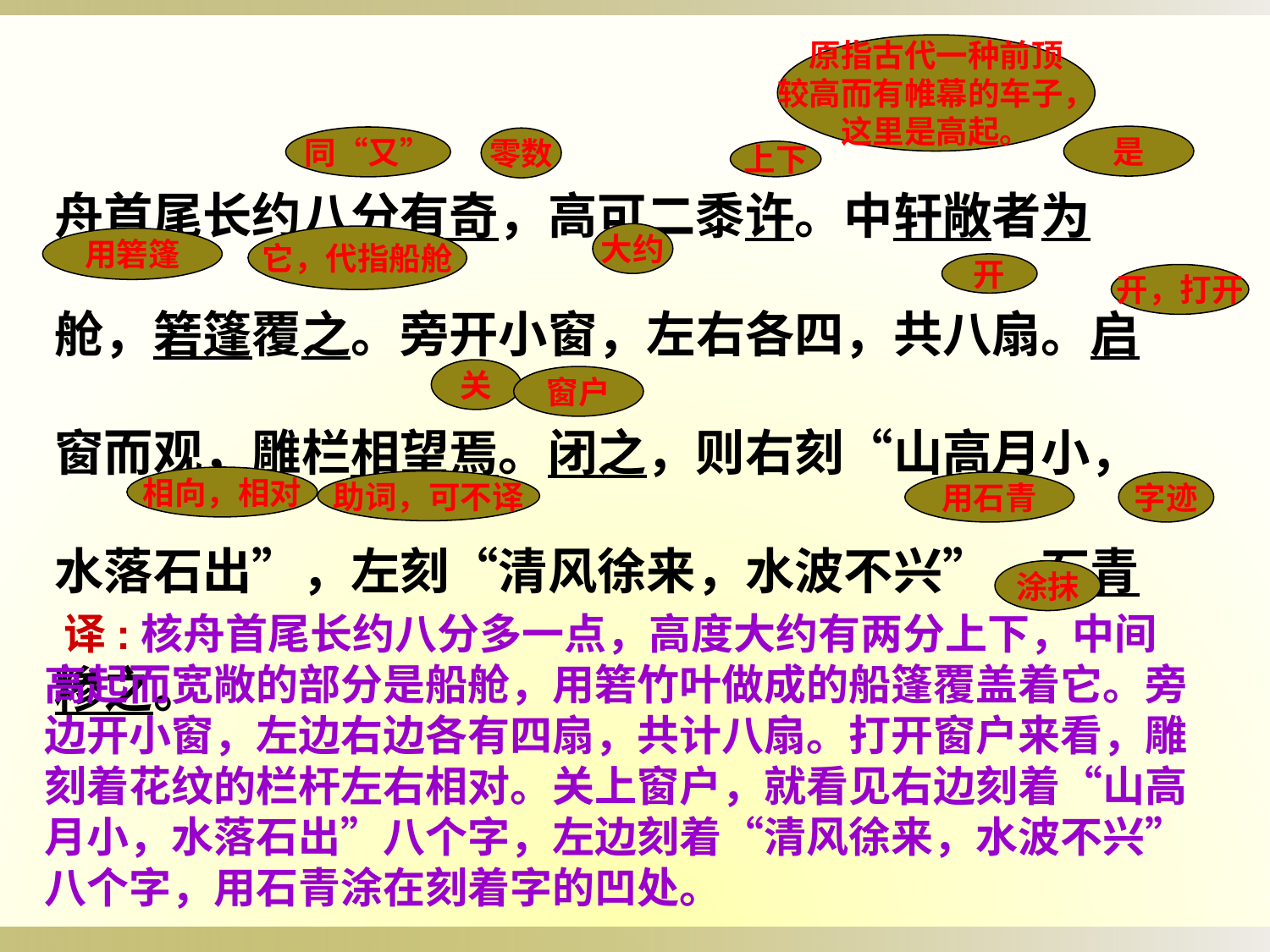

原指古代一种前顶
较高而有帷幕的车子，
这里是高起。
舟首尾长约八分有奇，高可二黍许。中轩敞者为舱，箬篷覆之。旁开小窗，左右各四，共八扇。启窗而观，雕栏相望焉。闭之，则右刻“山高月小，水落石出”，左刻“清风徐来，水波不兴”，石青糁之。
是
同“又”
零数
上下
大约
它，代指船舱
用箬篷
开
开，打开
关
窗户
相向，相对
助词，可不译
用石青
字迹

 译:核舟首尾长约八分多一点，高度大约有两分上下，中间高起而宽敞的部分是船舱，用箬竹叶做成的船篷覆盖着它。旁边开小窗，左边右边各有四扇，共计八扇。打开窗户来看，雕刻着花纹的栏杆左右相对。关上窗户，就看见右边刻着“山高月小，水落石出”八个字，左边刻着“清风徐来，水波不兴”八个字，用石青涂在刻着字的凹处。
涂抹